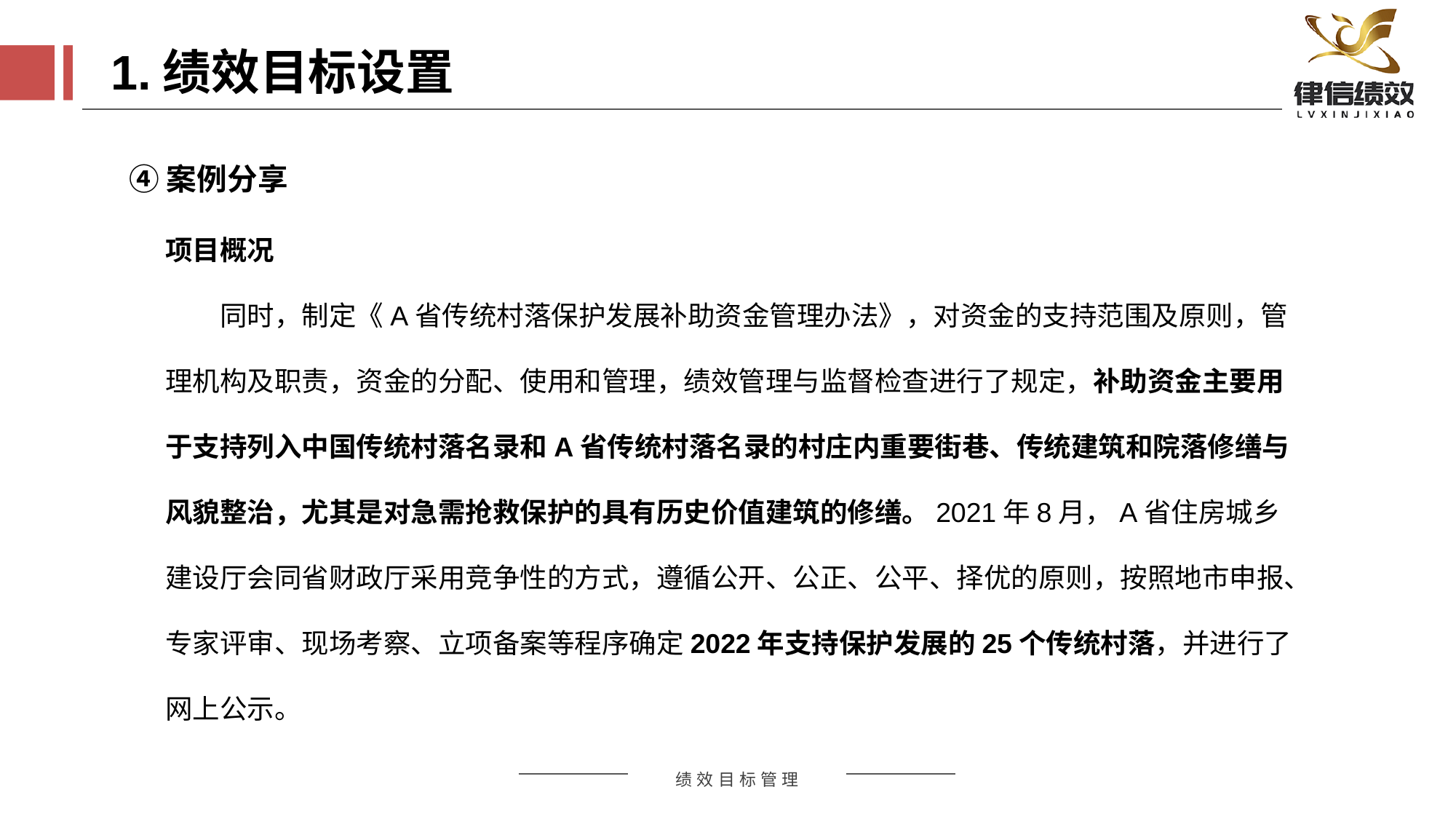

1.绩效目标设置
④案例分享
项目概况
同时，制定《A省传统村落保护发展补助资金管理办法》，对资金的支持范围及原则，管理机构及职责，资金的分配、使用和管理，绩效管理与监督检查进行了规定，补助资金主要用于支持列入中国传统村落名录和A省传统村落名录的村庄内重要街巷、传统建筑和院落修缮与风貌整治，尤其是对急需抢救保护的具有历史价值建筑的修缮。2021年8月，A省住房城乡建设厅会同省财政厅采用竞争性的方式，遵循公开、公正、公平、择优的原则，按照地市申报、专家评审、现场考察、立项备案等程序确定2022年支持保护发展的25个传统村落，并进行了网上公示。